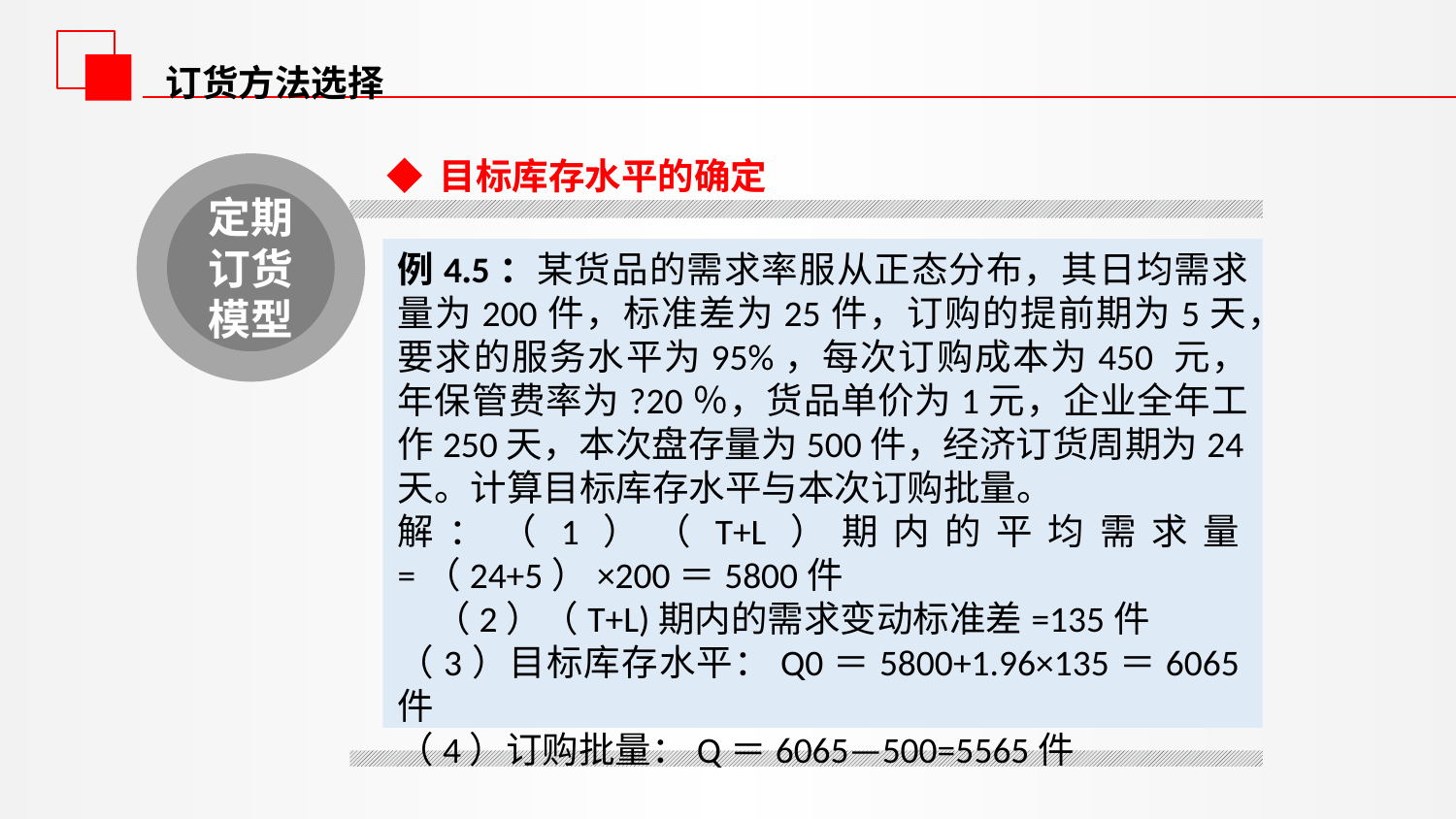

订货方法选择
◆ 目标库存水平的确定
定期订货模型

例4.5：某货品的需求率服从正态分布，其日均需求量为200件，标准差为25件，订购的提前期为5天，要求的服务水平为95%，每次订购成本为450 元，年保管费率为?20％，货品单价为1元，企业全年工作250天，本次盘存量为500件，经济订货周期为24天。计算目标库存水平与本次订购批量。
解：（1）（T+L）期内的平均需求量=（24+5）×200＝5800件
　（2）（T+L)期内的需求变动标准差=135件
（3）目标库存水平：Q0＝5800+1.96×135＝6065件
（4）订购批量：Q＝6065—500=5565件